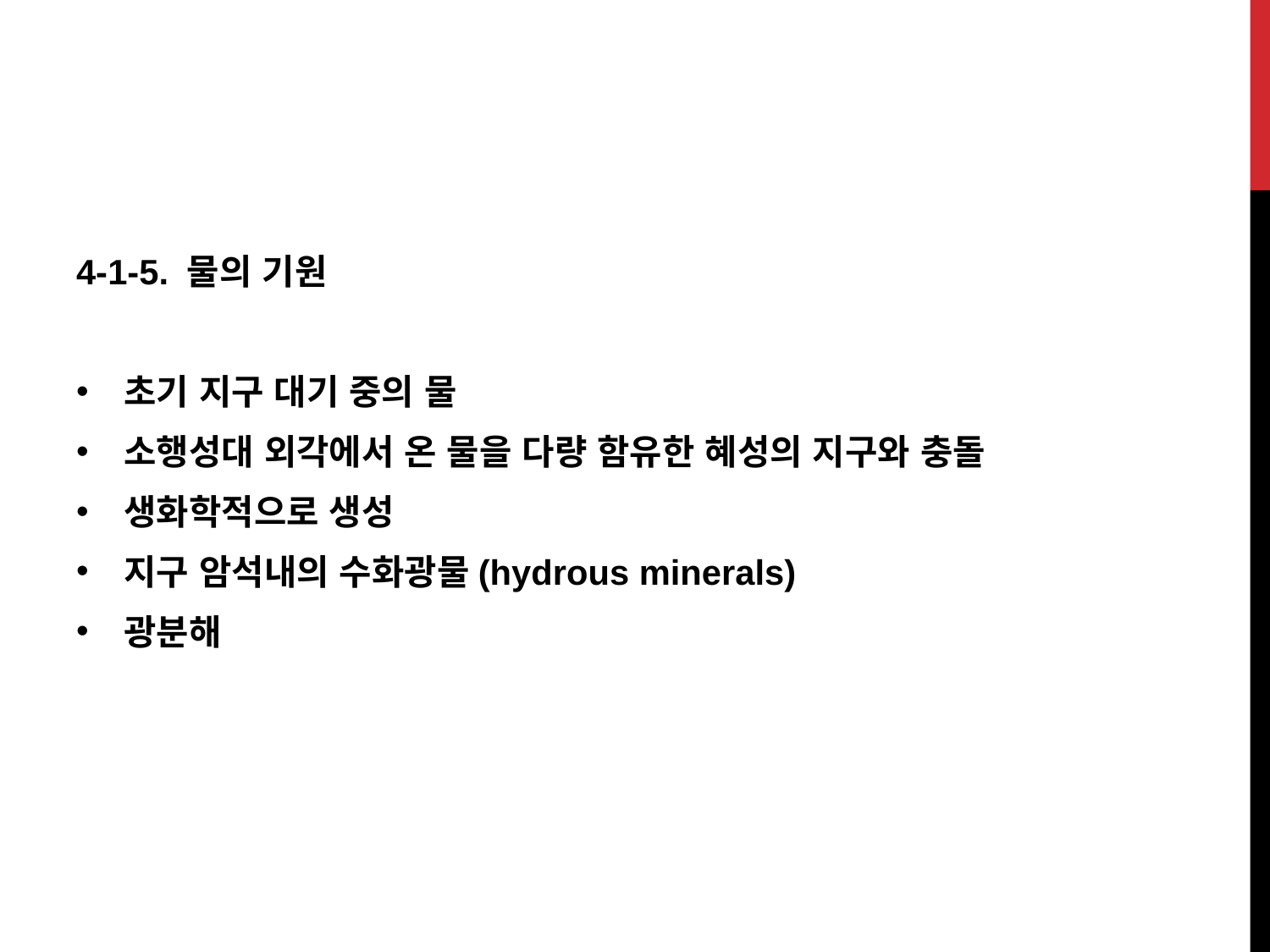

4-1-5. 물의 기원

초기 지구 대기 중의 물
소행성대 외각에서 온 물을 다량 함유한 혜성의 지구와 충돌
생화학적으로 생성
지구 암석내의 수화광물(hydrous minerals)
광분해